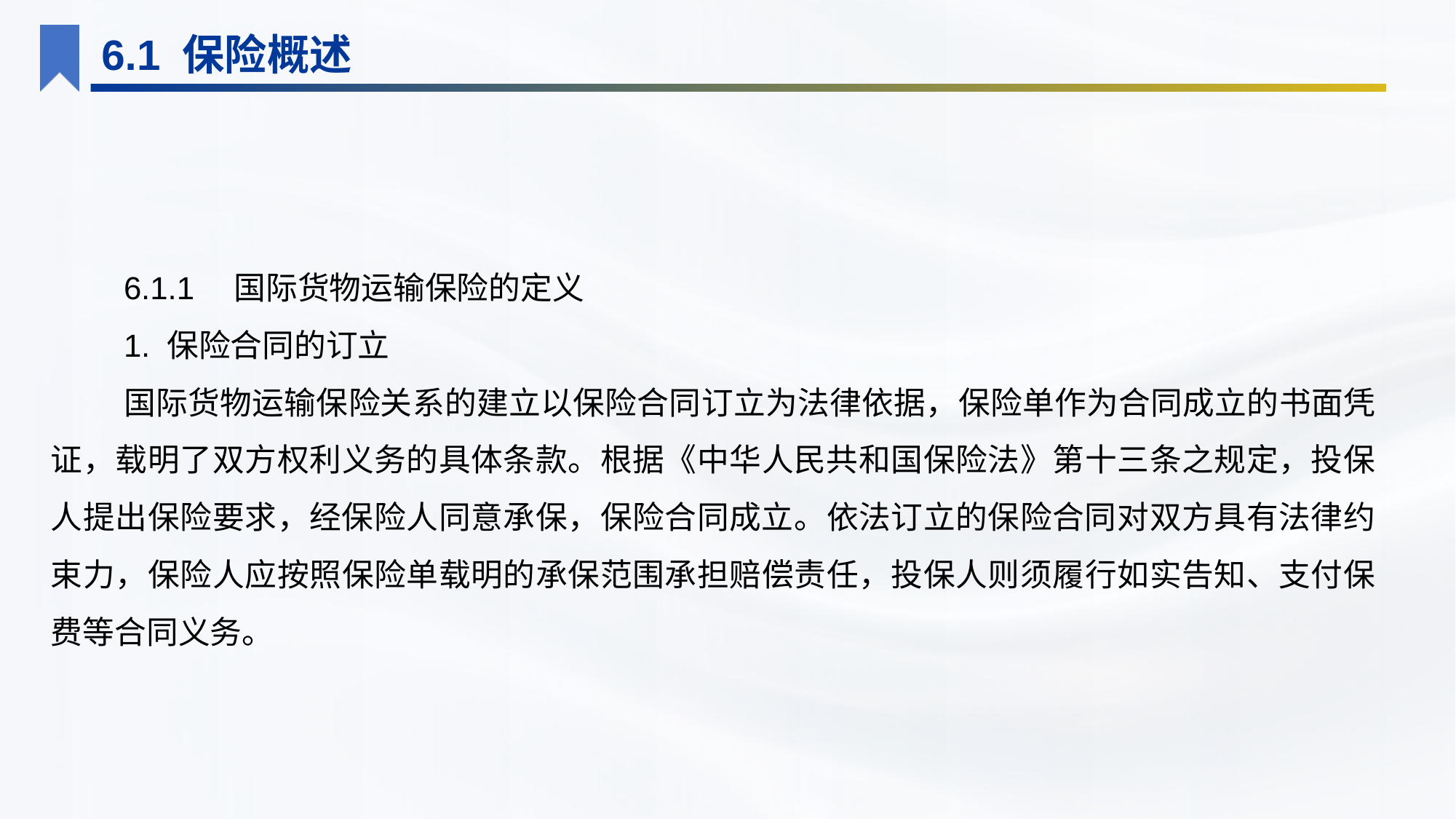

6.1 保险概述
6.1.1　国际货物运输保险的定义
1. 保险合同的订立
国际货物运输保险关系的建立以保险合同订立为法律依据，保险单作为合同成立的书面凭证，载明了双方权利义务的具体条款。根据《中华人民共和国保险法》第十三条之规定，投保人提出保险要求，经保险人同意承保，保险合同成立。依法订立的保险合同对双方具有法律约束力，保险人应按照保险单载明的承保范围承担赔偿责任，投保人则须履行如实告知、支付保费等合同义务。